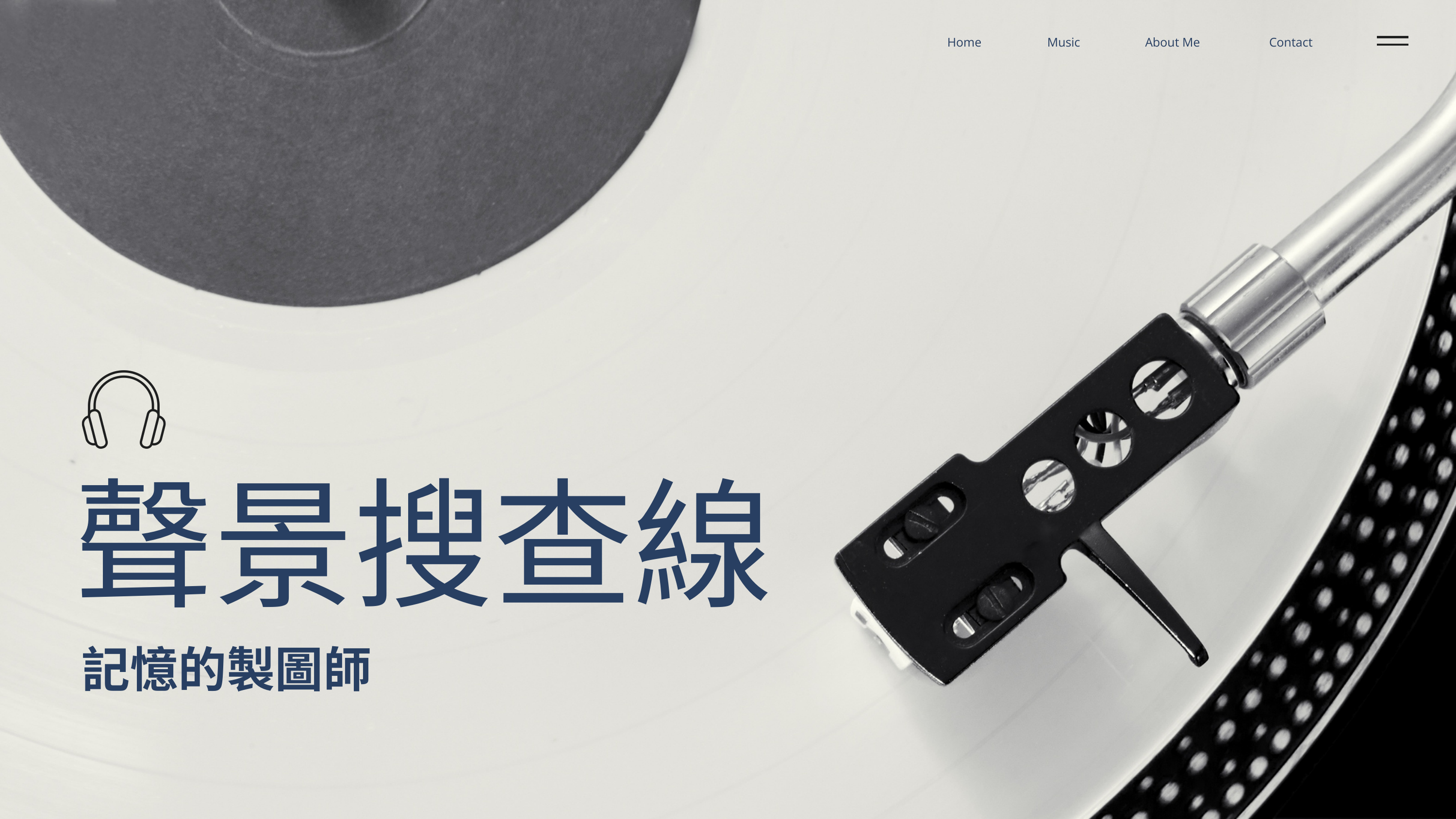

Home
Music
About Me
Contact

聲景搜查線
記憶的製圖師